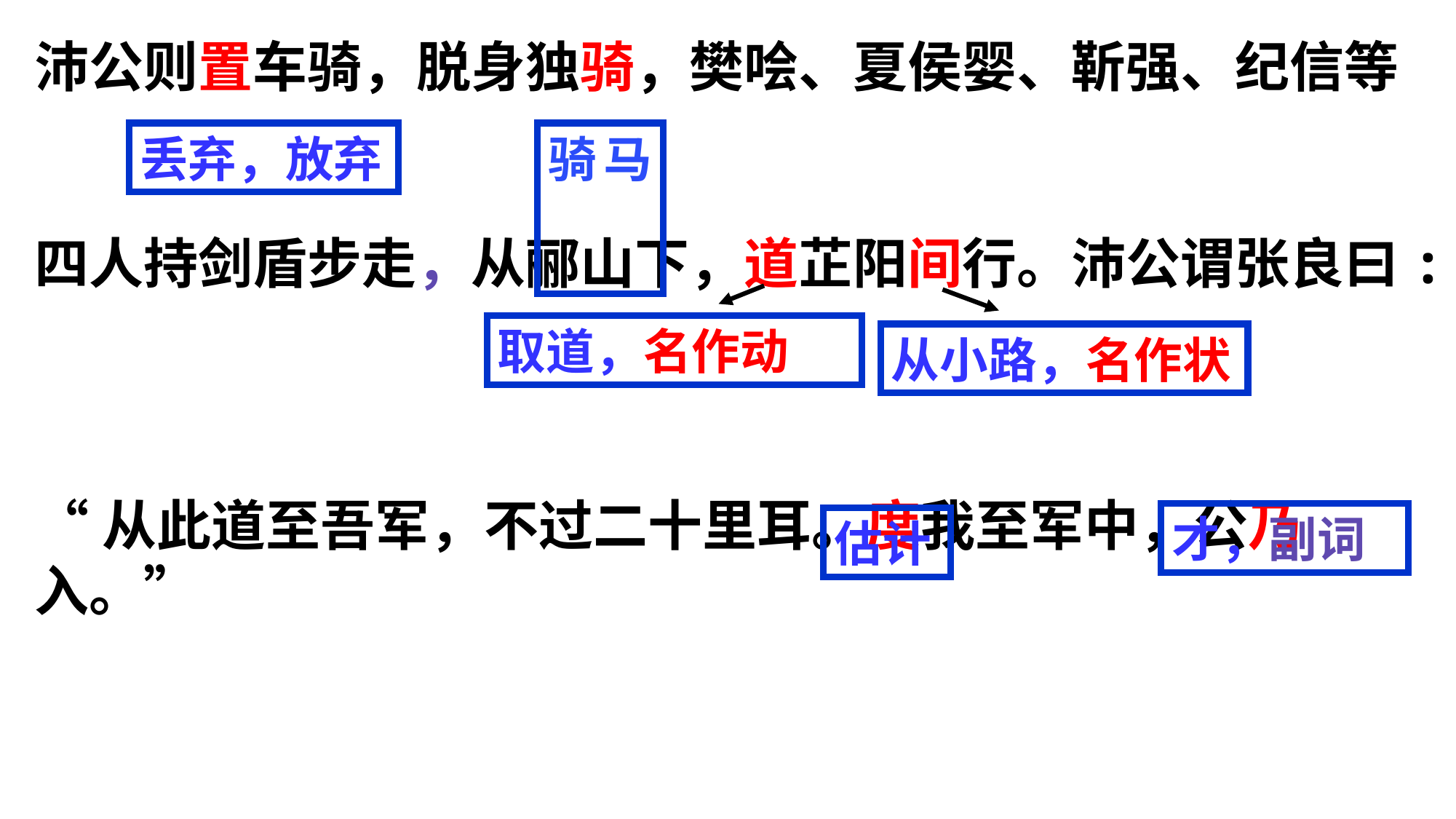

沛公则置车骑，脱身独骑，樊哙、夏侯婴、靳强、纪信等

四人持剑盾步走，从郦山下，道芷阳间行。沛公谓张良曰:

“从此道至吾军，不过二十里耳。度我至军中，公乃入。”

丢弃，放弃
骑马

取道，名作动
从小路，名作状
才，副词
估计